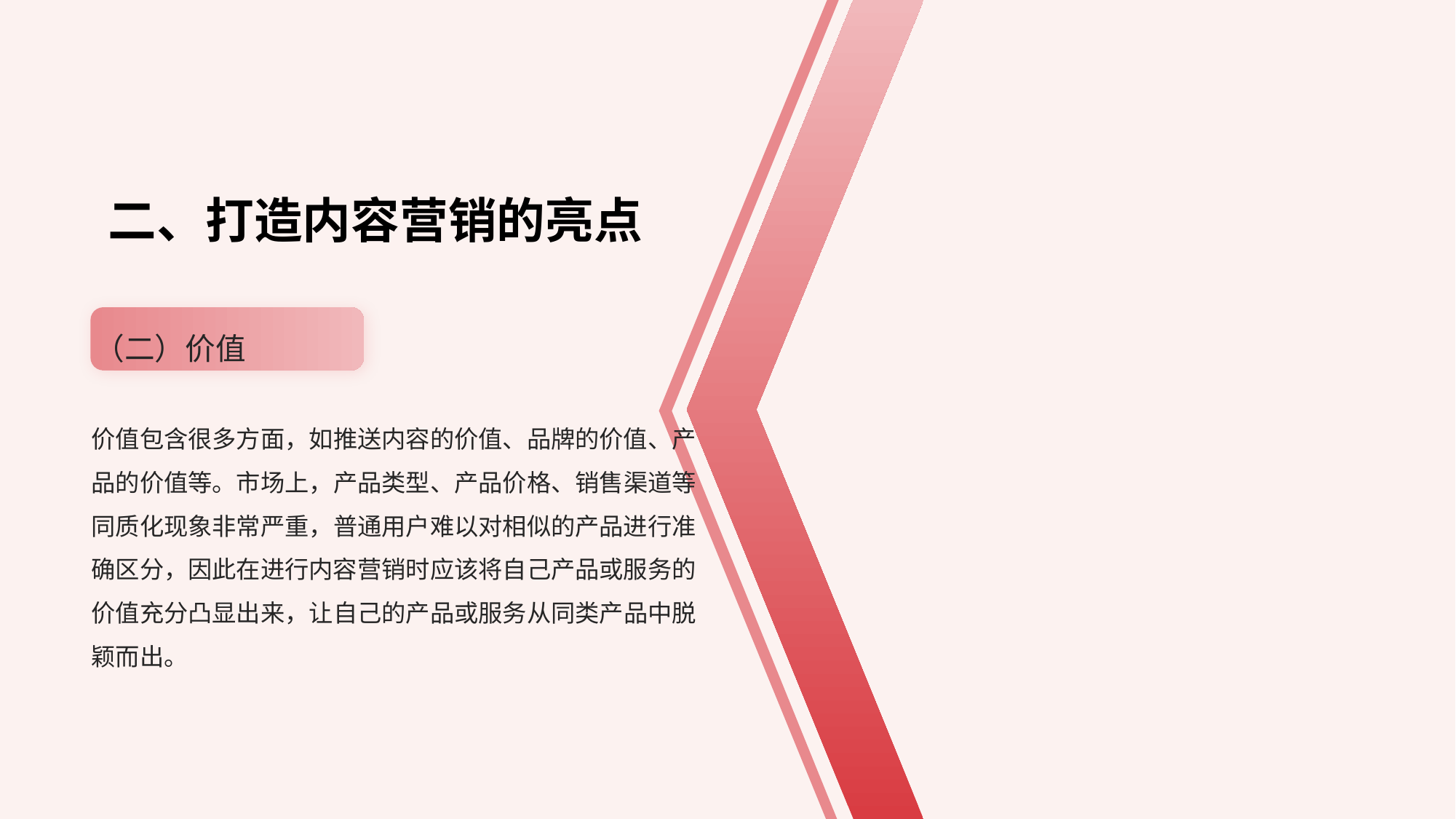

# 二、打造内容营销的亮点
（二）价值
价值包含很多方面，如推送内容的价值、品牌的价值、产品的价值等。市场上，产品类型、产品价格、销售渠道等同质化现象非常严重，普通用户难以对相似的产品进行准确区分，因此在进行内容营销时应该将自己产品或服务的价值充分凸显出来，让自己的产品或服务从同类产品中脱颖而出。